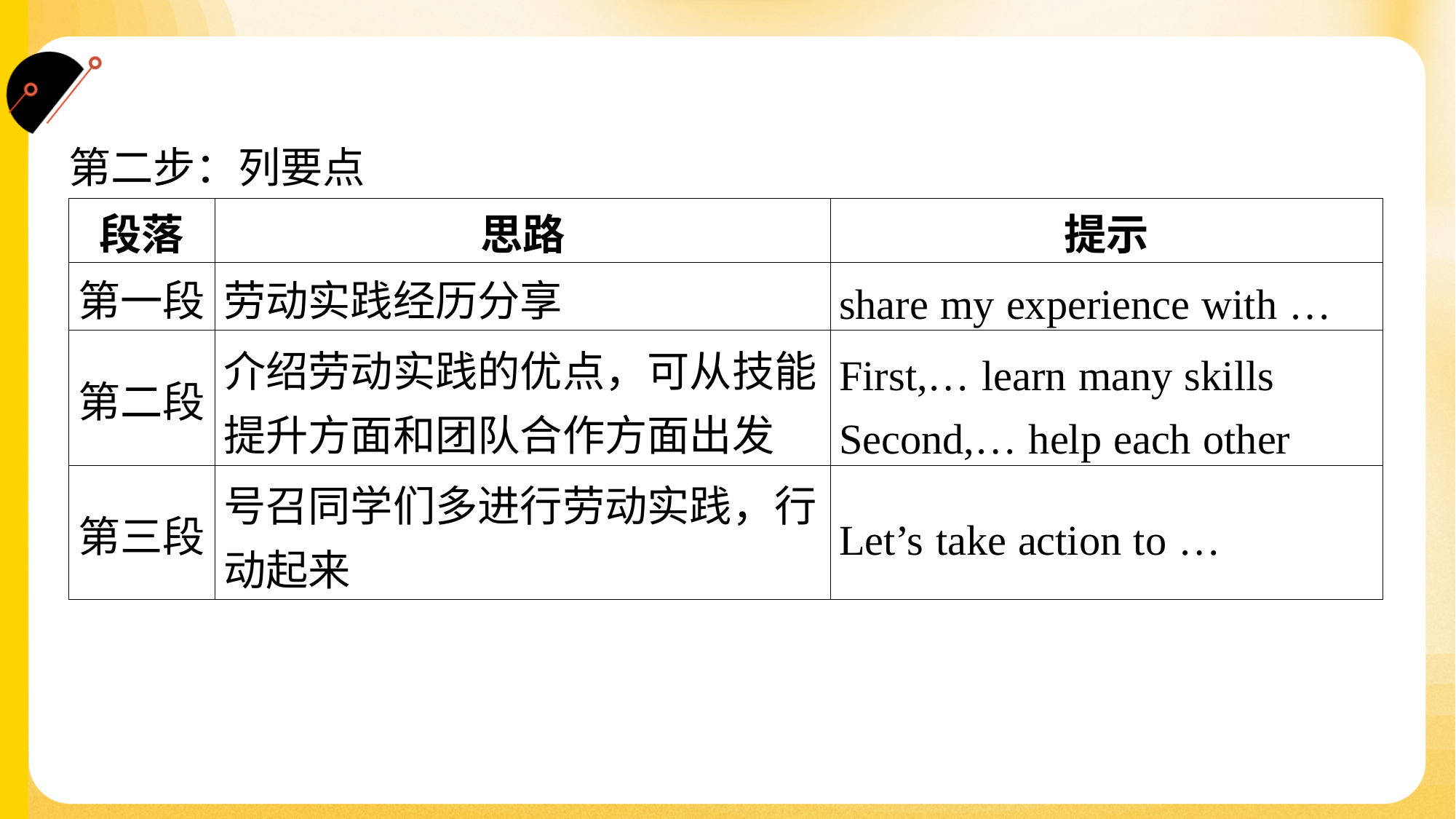

第二步：列要点
| 段落 | 思路 | 提示 |
| --- | --- | --- |
| 第一段 | 劳动实践经历分享 | share my experience with … |
| 第二段 | 介绍劳动实践的优点，可从技能 提升方面和团队合作方面出发 | First,… learn many skills Second,… help each other |
| 第三段 | 号召同学们多进行劳动实践，行 动起来 | Let’s take action to … |